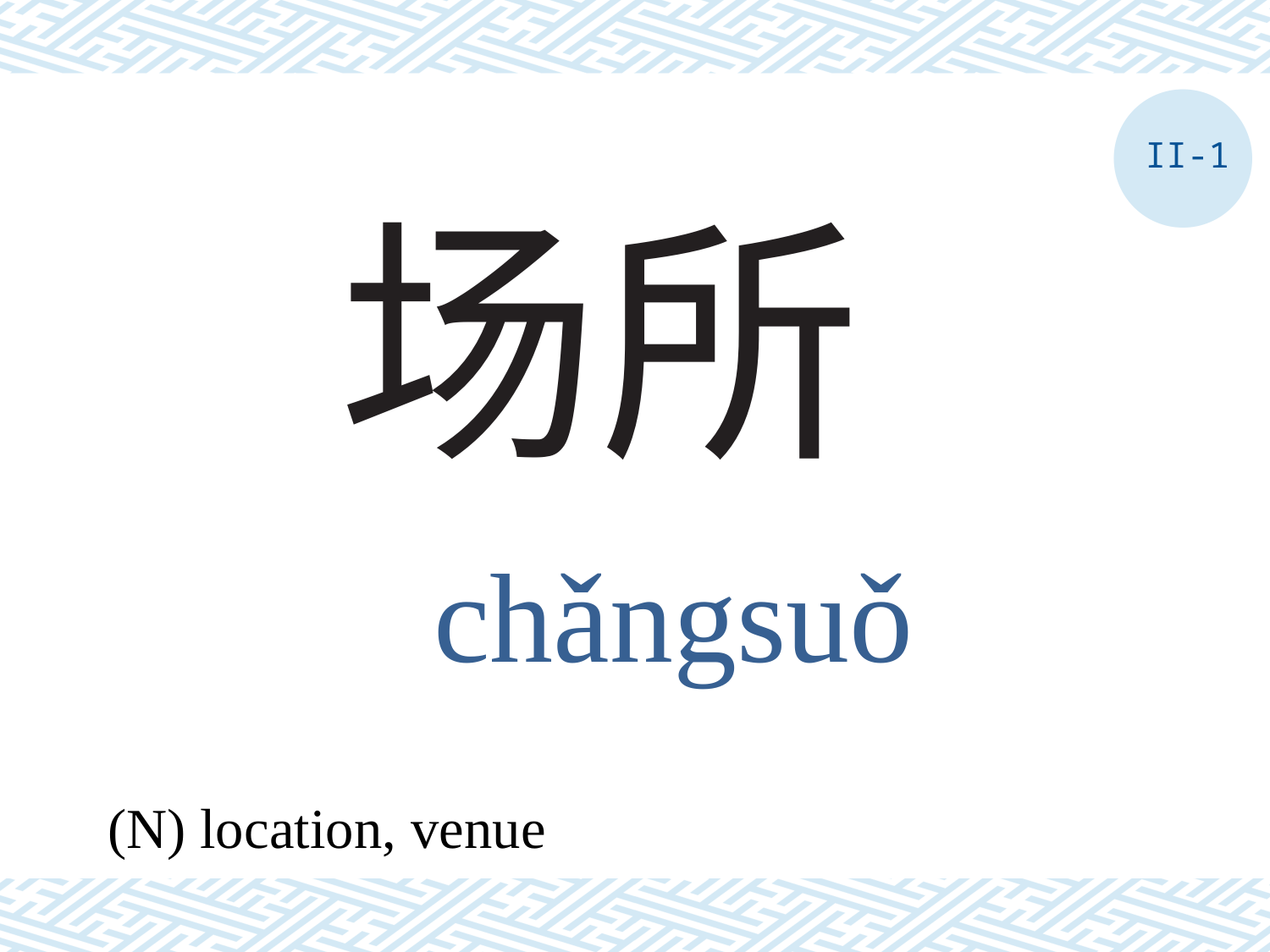

II-1

# 场所
chǎngsuǒ
(N) location, venue